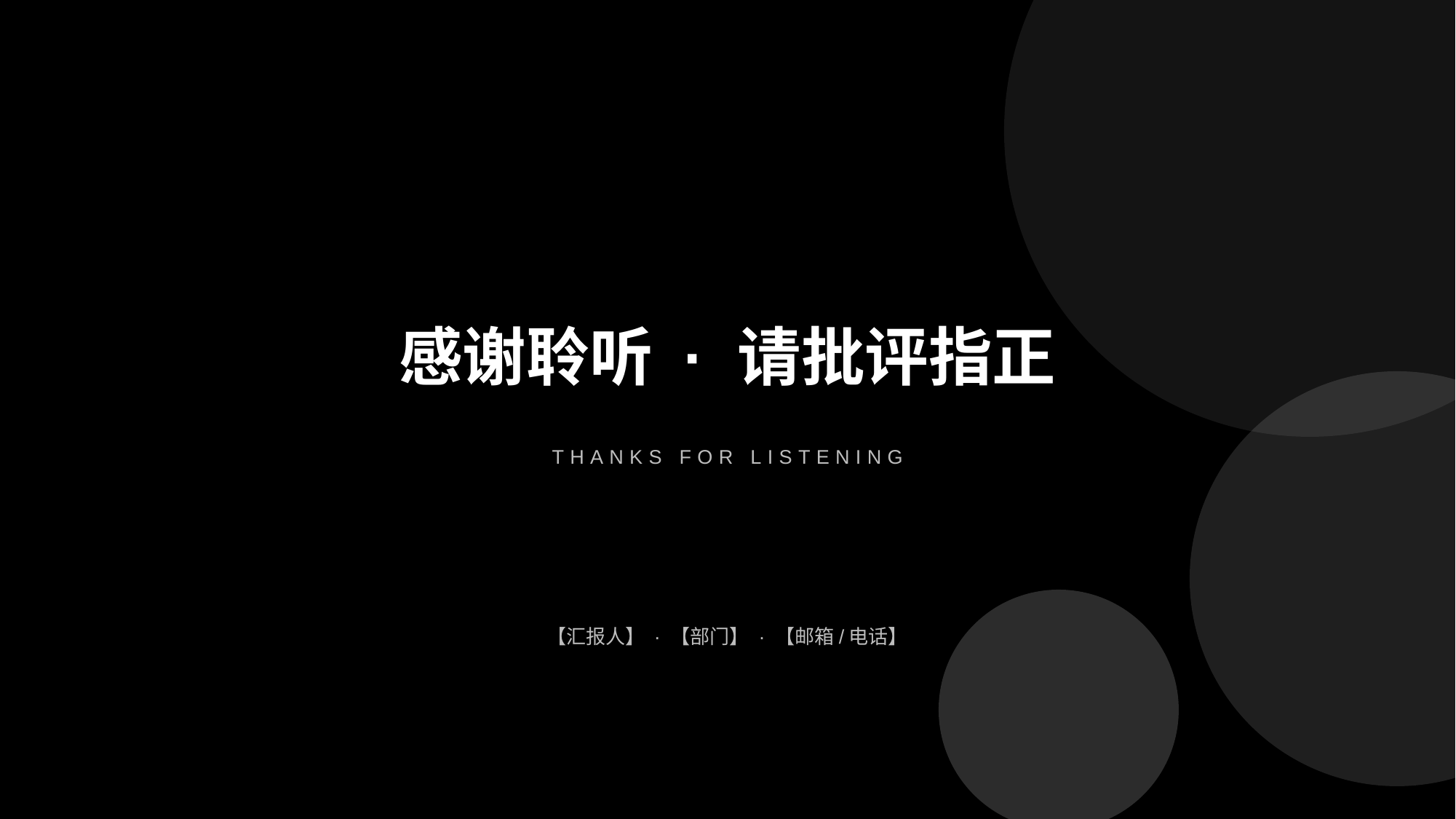

感谢聆听 · 请批评指正

THANKS FOR LISTENING

【汇报人】 · 【部门】 · 【邮箱/电话】